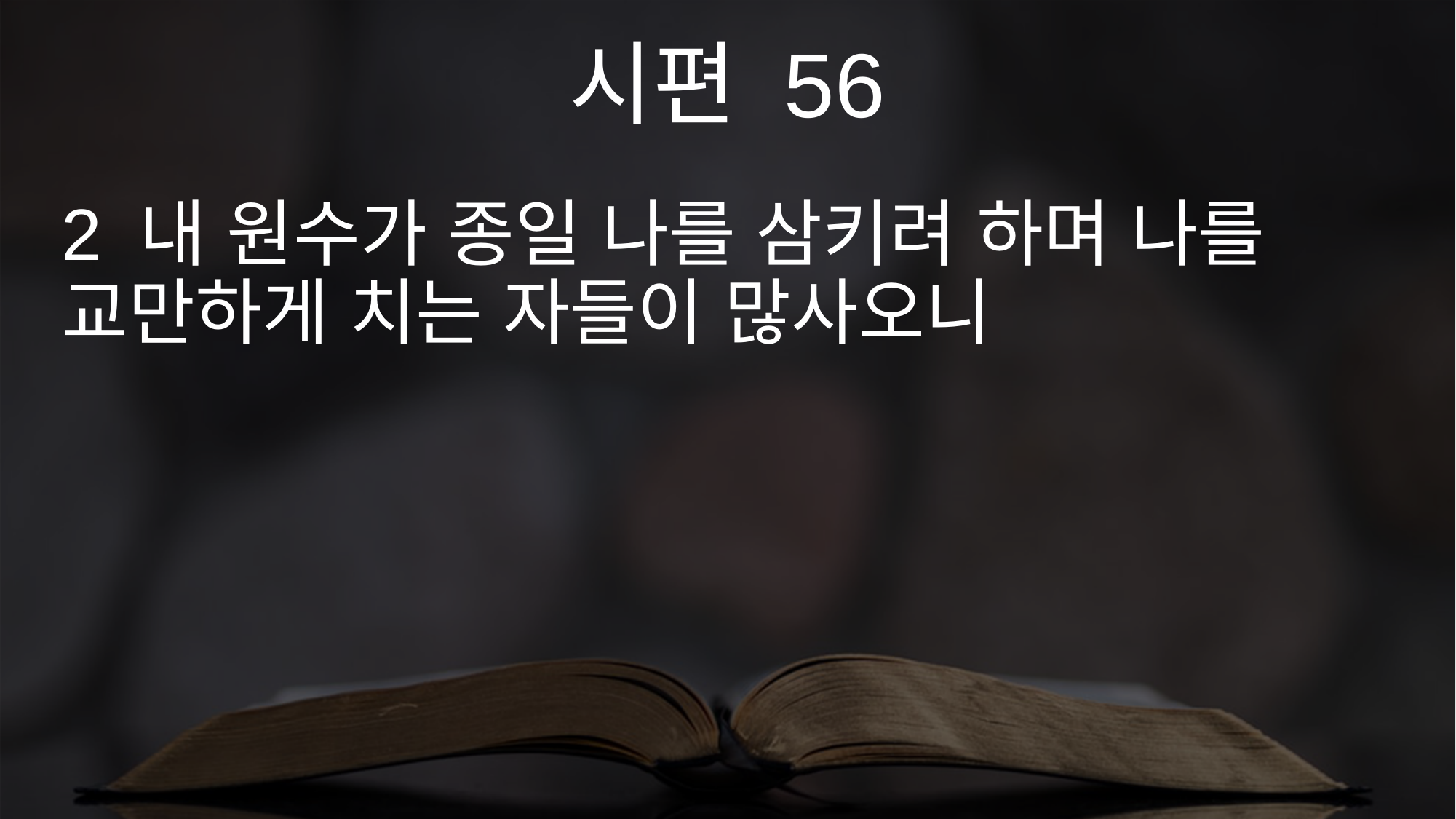

시편 56
2 내 원수가 종일 나를 삼키려 하며 나를 교만하게 치는 자들이 많사오니